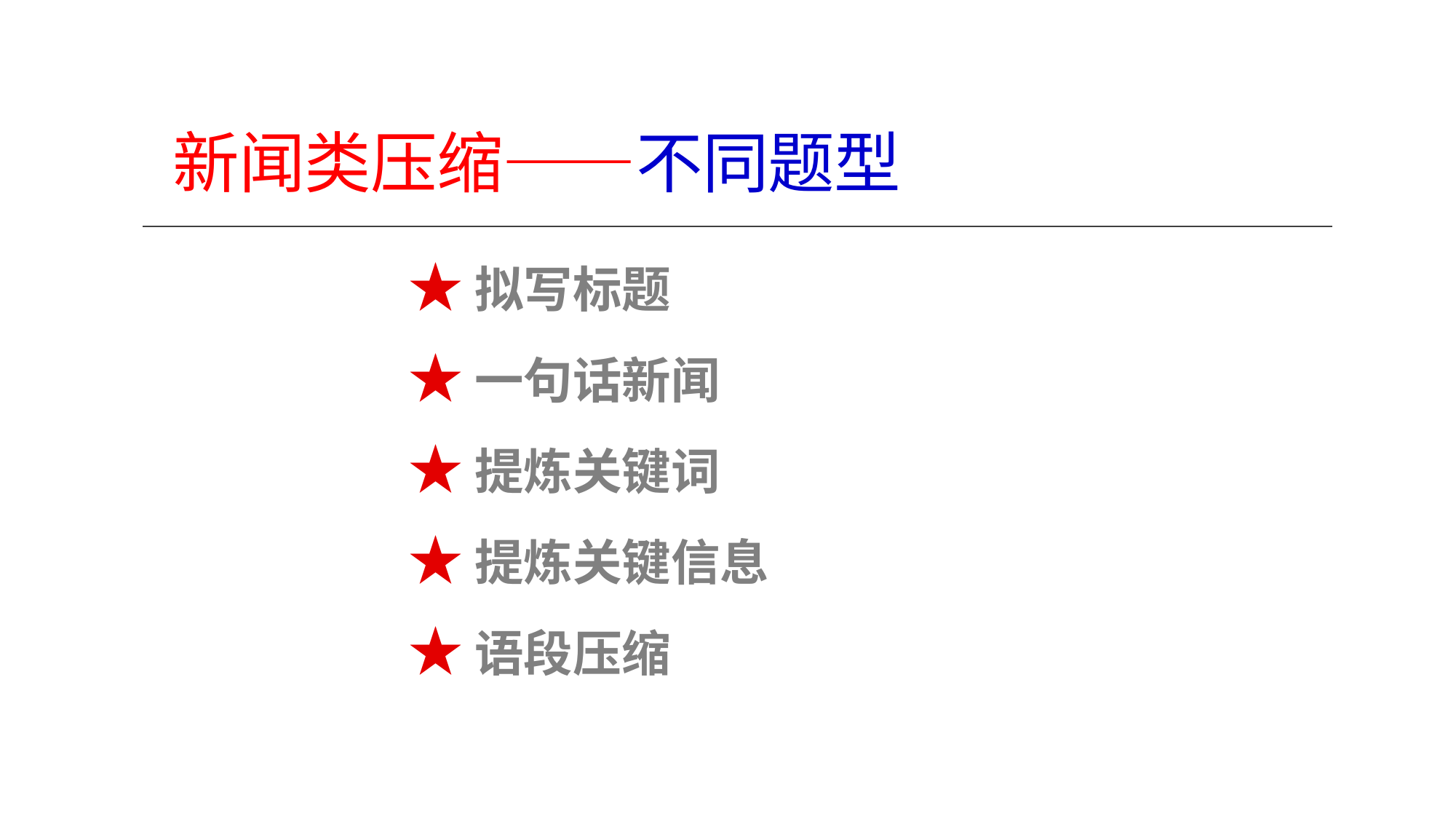

# 新闻类压缩——不同题型
                         ★拟写标题
                        ★一句话新闻
                        ★提炼关键词
                        ★提炼关键信息
                        ★语段压缩
2020/9/27